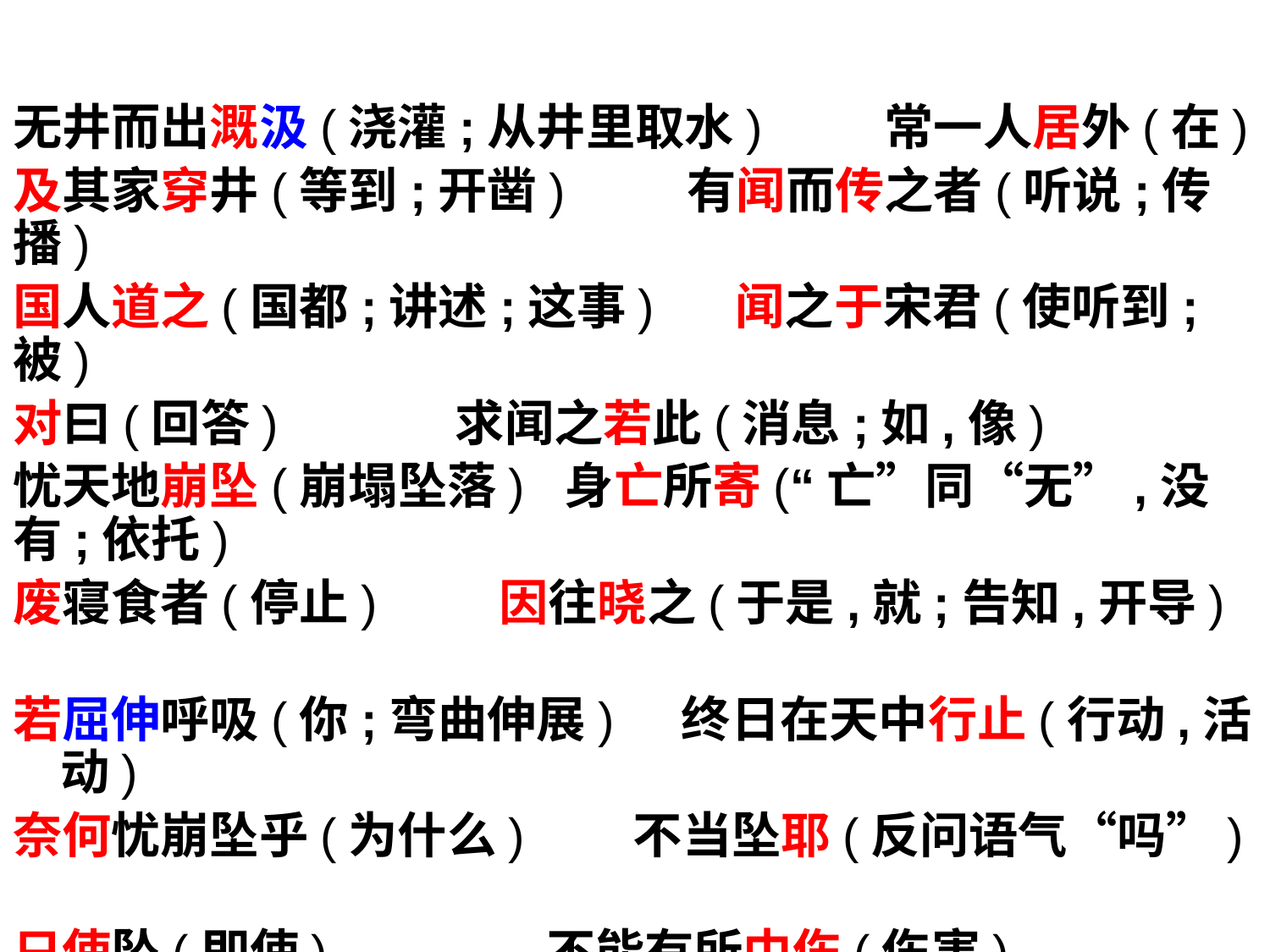

无井而出溉汲(浇灌;从井里取水)        常一人居外(在)
及其家穿井(等到;开凿)        有闻而传之者(听说;传播)
国人道之(国都;讲述;这事)     闻之于宋君(使听到;被)
对曰(回答)            求闻之若此(消息;如,像)
忧天地崩坠(崩塌坠落)  身亡所寄(“亡”同“无”,没有;依托)
废寝食者(停止)        因往晓之(于是,就;告知,开导)
若屈伸呼吸(你;弯曲伸展)    终日在天中行止(行动,活动)
奈何忧崩坠乎(为什么)       不当坠耶(反问语气“吗”)
只使坠(即使)               不能有所中伤(伤害)
奈地坏何(拿……怎么办)     充塞四虚(四方)
若躇步跐蹈(踩、踏)
其人舍然大喜(消除疑虑的样子。舍,同“释”,消除)